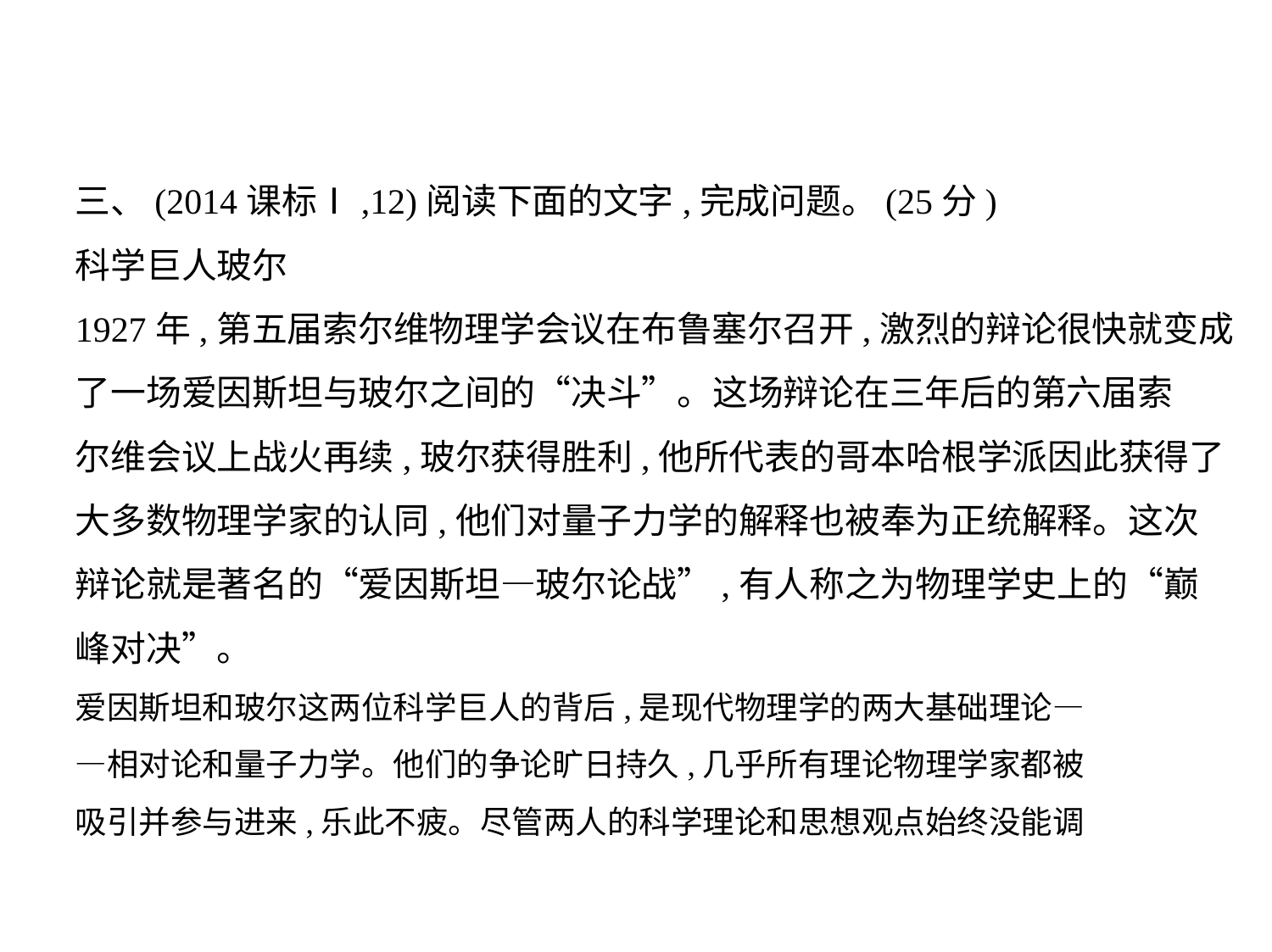

三、(2014课标Ⅰ,12)阅读下面的文字,完成问题。(25分)
科学巨人玻尔
1927年,第五届索尔维物理学会议在布鲁塞尔召开,激烈的辩论很快就变成
了一场爱因斯坦与玻尔之间的“决斗”。这场辩论在三年后的第六届索
尔维会议上战火再续,玻尔获得胜利,他所代表的哥本哈根学派因此获得了
大多数物理学家的认同,他们对量子力学的解释也被奉为正统解释。这次
辩论就是著名的“爱因斯坦—玻尔论战”,有人称之为物理学史上的“巅
峰对决”。
爱因斯坦和玻尔这两位科学巨人的背后,是现代物理学的两大基础理论—
—相对论和量子力学。他们的争论旷日持久,几乎所有理论物理学家都被
吸引并参与进来,乐此不疲。尽管两人的科学理论和思想观点始终没能调